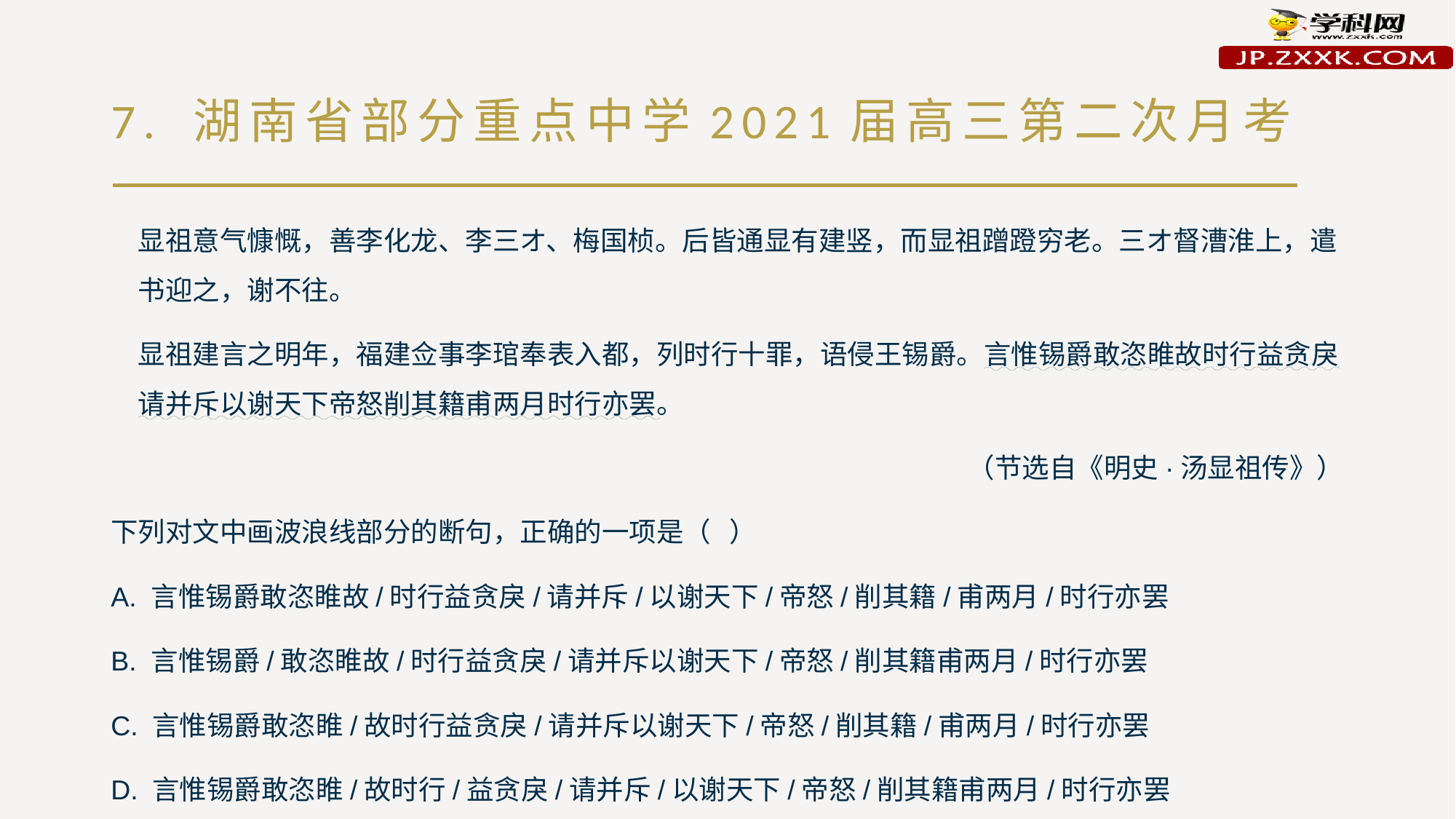

# 7. 湖南省部分重点中学2021届高三第二次月考
显祖意气慷慨，善李化龙、李三オ、梅国桢。后皆通显有建竖，而显祖蹭蹬穷老。三オ督漕淮上，遣书迎之，谢不往。
显祖建言之明年，福建佥事李琯奉表入都，列时行十罪，语侵王锡爵。言惟锡爵敢恣睢故时行益贪戾请并斥以谢天下帝怒削其籍甫两月时行亦罢。
（节选自《明史·汤显祖传》）
下列对文中画波浪线部分的断句，正确的一项是（   ）
A. 言惟锡爵敢恣睢故/时行益贪戾/请并斥/以谢天下/帝怒/削其籍/甫两月/时行亦罢
B. 言惟锡爵/敢恣睢故/时行益贪戾/请并斥以谢天下/帝怒/削其籍甫两月/时行亦罢
C. 言惟锡爵敢恣睢/故时行益贪戾/请并斥以谢天下/帝怒/削其籍/甫两月/时行亦罢
D. 言惟锡爵敢恣睢/故时行/益贪戾/请并斥/以谢天下/帝怒/削其籍甫两月/时行亦罢